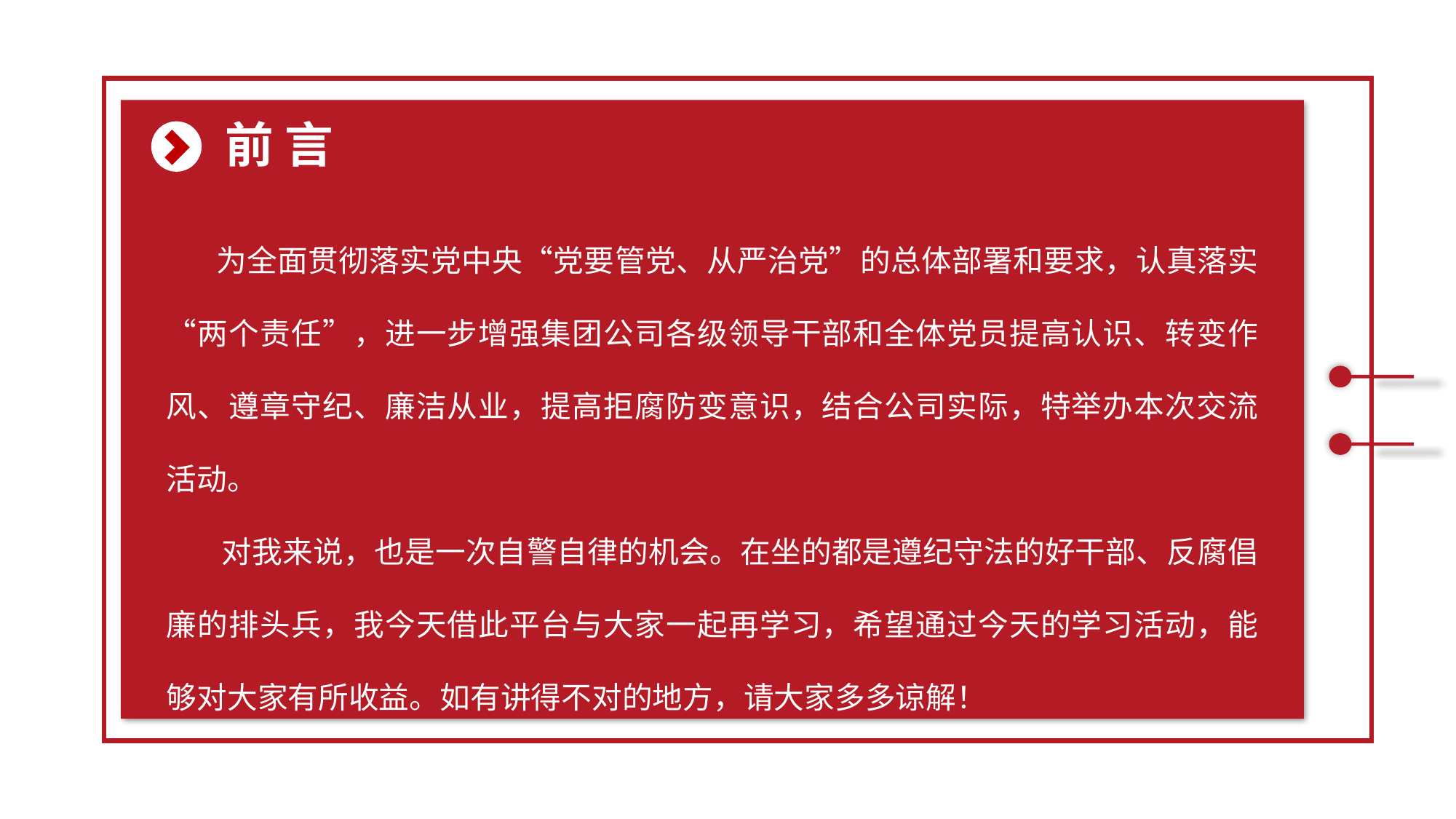

前 言

      为全面贯彻落实党中央“党要管党、从严治党”的总体部署和要求，认真落实“两个责任”，进一步增强集团公司各级领导干部和全体党员提高认识、转变作风、遵章守纪、廉洁从业，提高拒腐防变意识，结合公司实际，特举办本次交流活动。
       对我来说，也是一次自警自律的机会。在坐的都是遵纪守法的好干部、反腐倡廉的排头兵，我今天借此平台与大家一起再学习，希望通过今天的学习活动，能够对大家有所收益。如有讲得不对的地方，请大家多多谅解！